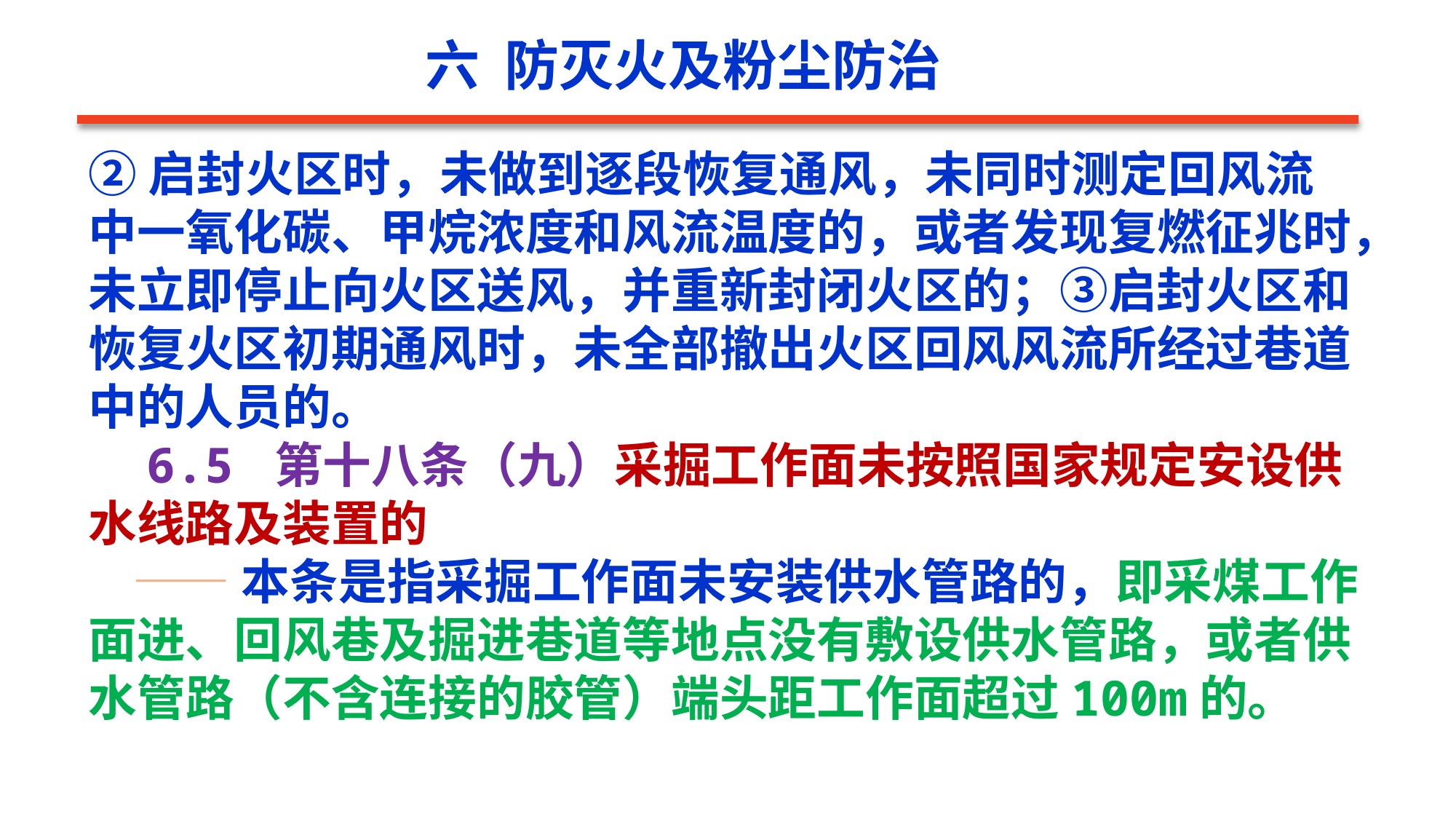

六  防灭火及粉尘防治
②启封火区时，未做到逐段恢复通风，未同时测定回风流中一氧化碳、甲烷浓度和风流温度的，或者发现复燃征兆时，未立即停止向火区送风，并重新封闭火区的；③启封火区和恢复火区初期通风时，未全部撤出火区回风风流所经过巷道中的人员的。
  6.5 第十八条（九）采掘工作面未按照国家规定安设供水线路及装置的
    ——本条是指采掘工作面未安装供水管路的，即采煤工作面进、回风巷及掘进巷道等地点没有敷设供水管路，或者供水管路（不含连接的胶管）端头距工作面超过100m的。